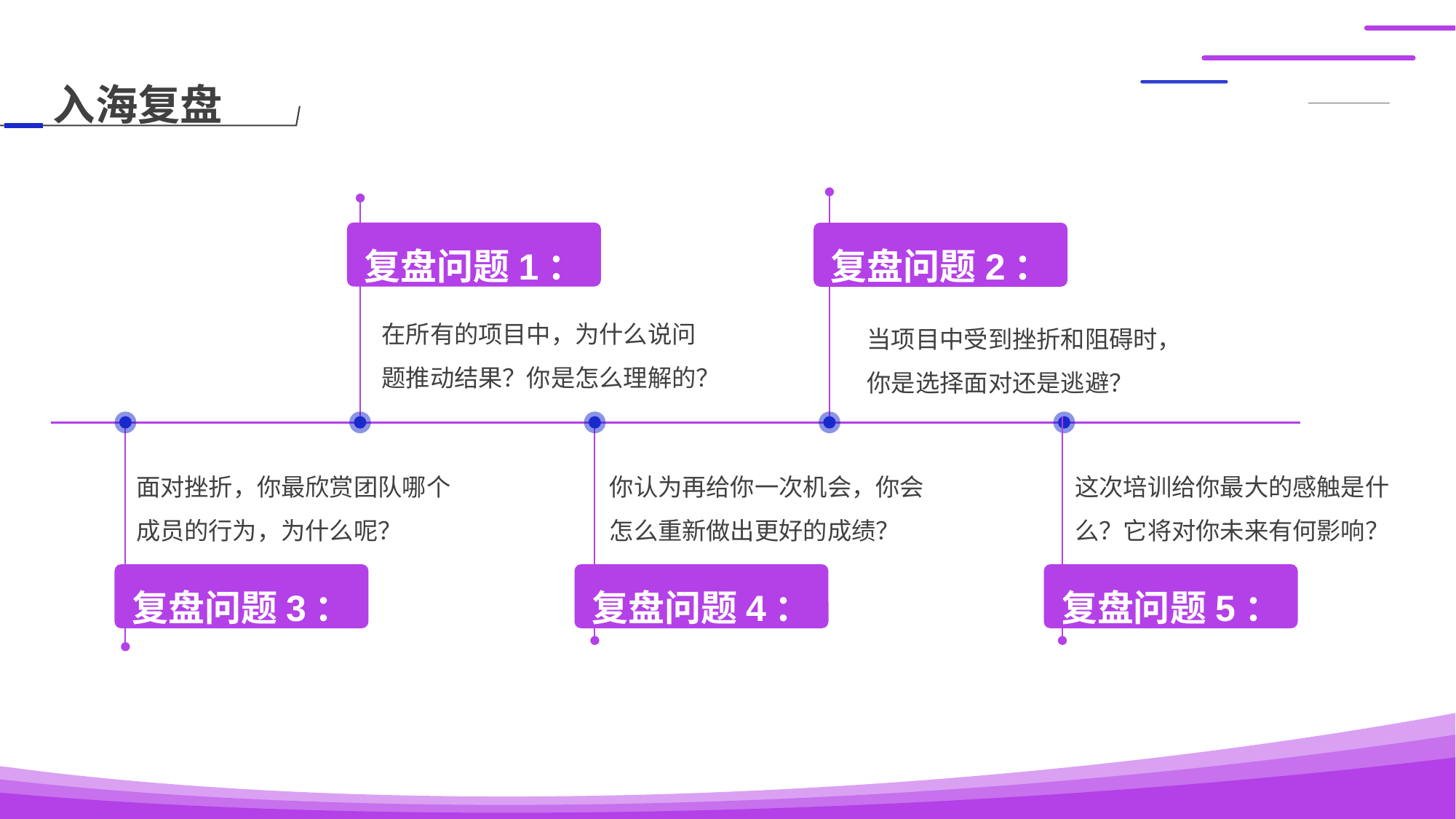

入海复盘
复盘问题1：
复盘问题2：
在所有的项目中，为什么说问题推动结果？你是怎么理解的？
当项目中受到挫折和阻碍时，你是选择面对还是逃避？

面对挫折，你最欣赏团队哪个成员的行为，为什么呢？
你认为再给你一次机会，你会怎么重新做出更好的成绩？
这次培训给你最大的感触是什么？它将对你未来有何影响？
复盘问题3：
复盘问题4：
复盘问题5：